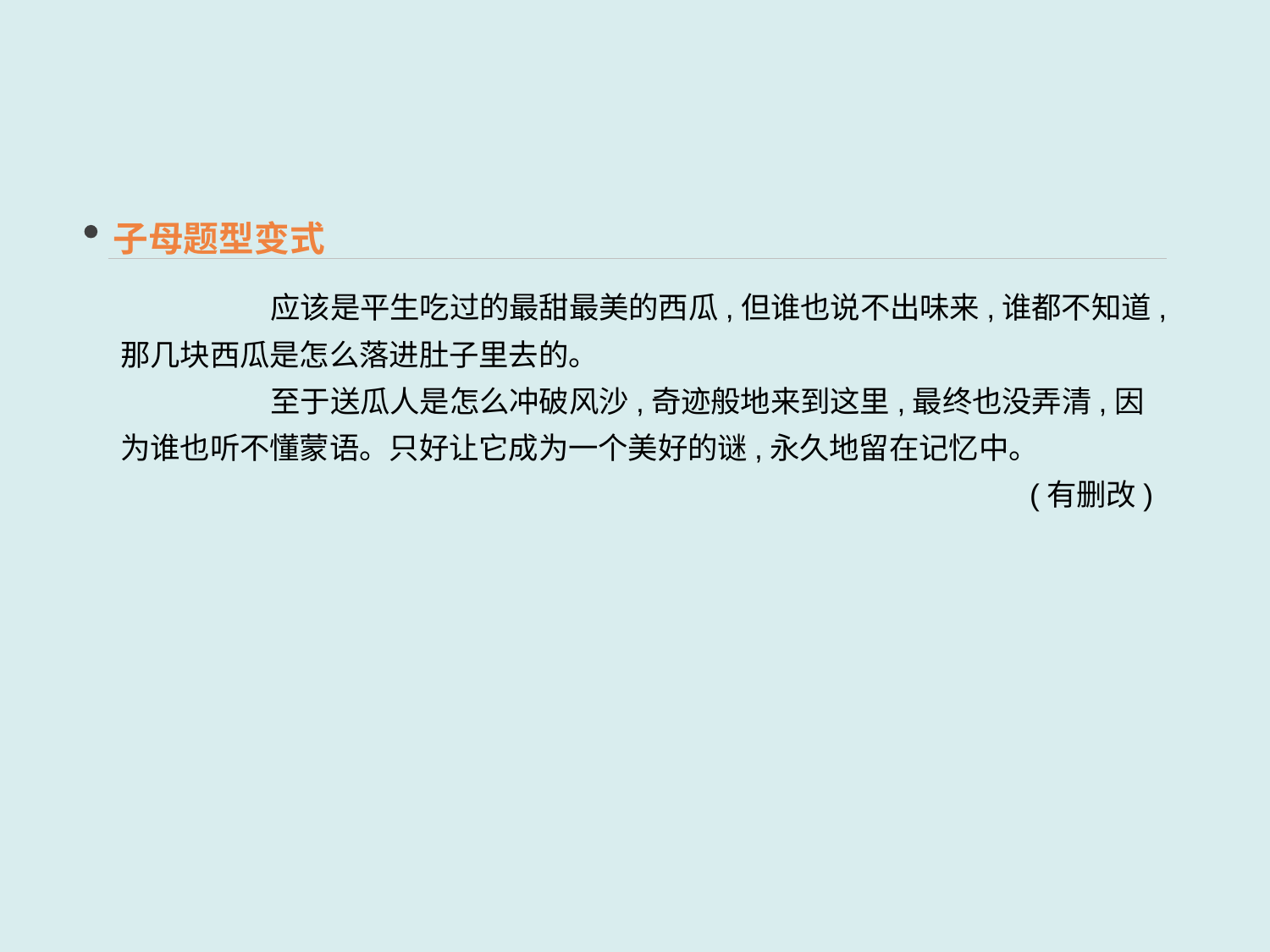

子母题型变式

应该是平生吃过的最甜最美的西瓜,但谁也说不出味来,谁都不知道,那几块西瓜是怎么落进肚子里去的。
至于送瓜人是怎么冲破风沙,奇迹般地来到这里,最终也没弄清,因为谁也听不懂蒙语。只好让它成为一个美好的谜,永久地留在记忆中。
(有删改)